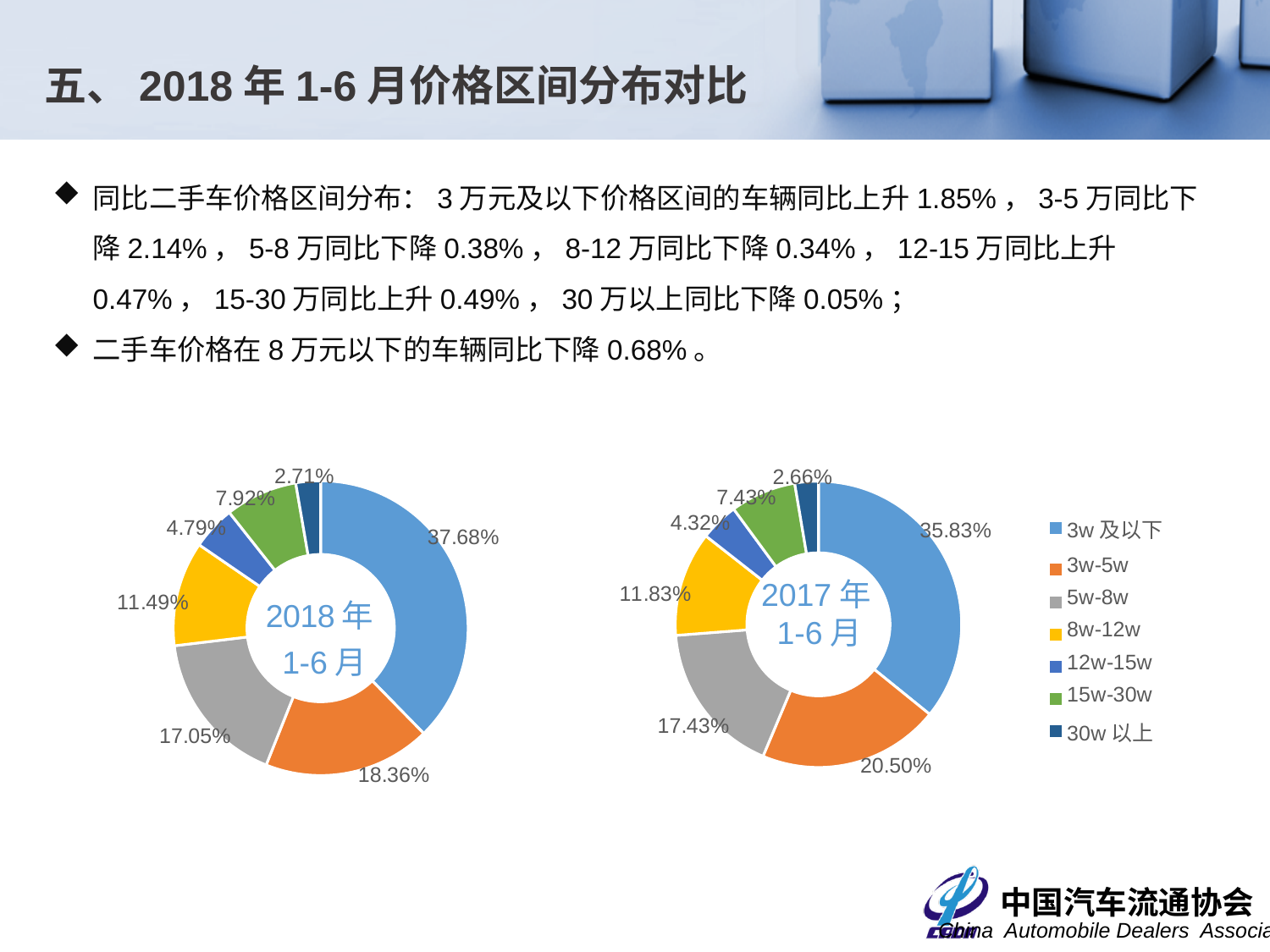

五、2018年1-6月价格区间分布对比
同比二手车价格区间分布：3万元及以下价格区间的车辆同比上升1.85%，3-5万同比下降2.14%，5-8万同比下降0.38%，8-12万同比下降0.34%，12-15万同比上升0.47%，15-30万同比上升0.49%，30万以上同比下降0.05%；
二手车价格在8万元以下的车辆同比下降0.68%。

### Chart

| Category | 比例 |
|---|---|
| 3w及以下 | 0.376756617198442 |
| 3w-5w | 0.1835564908474891 |
| 5w-8w | 0.17050311045467592 |
| 8w-12w | 0.11492311486830509 |
| 12w-15w | 0.047913839035232636 |
| 15w-30w | 0.07921454709097128 |
| 30w以上 | 0.02713228050488458 |

### Chart

| Category | 比例 |
|---|---|
| 3w及以下 | 0.358282704936316 |
| 3w-5w | 0.2050251598244295 |
| 5w-8w | 0.1743418938486025 |
| 8w-12w | 0.11829276130490839 |
| 12w-15w | 0.04318567610175837 |
| 15w-30w | 0.074282916649339 |
| 30w以上 | 0.026588887334646445 |
2017年1-6月